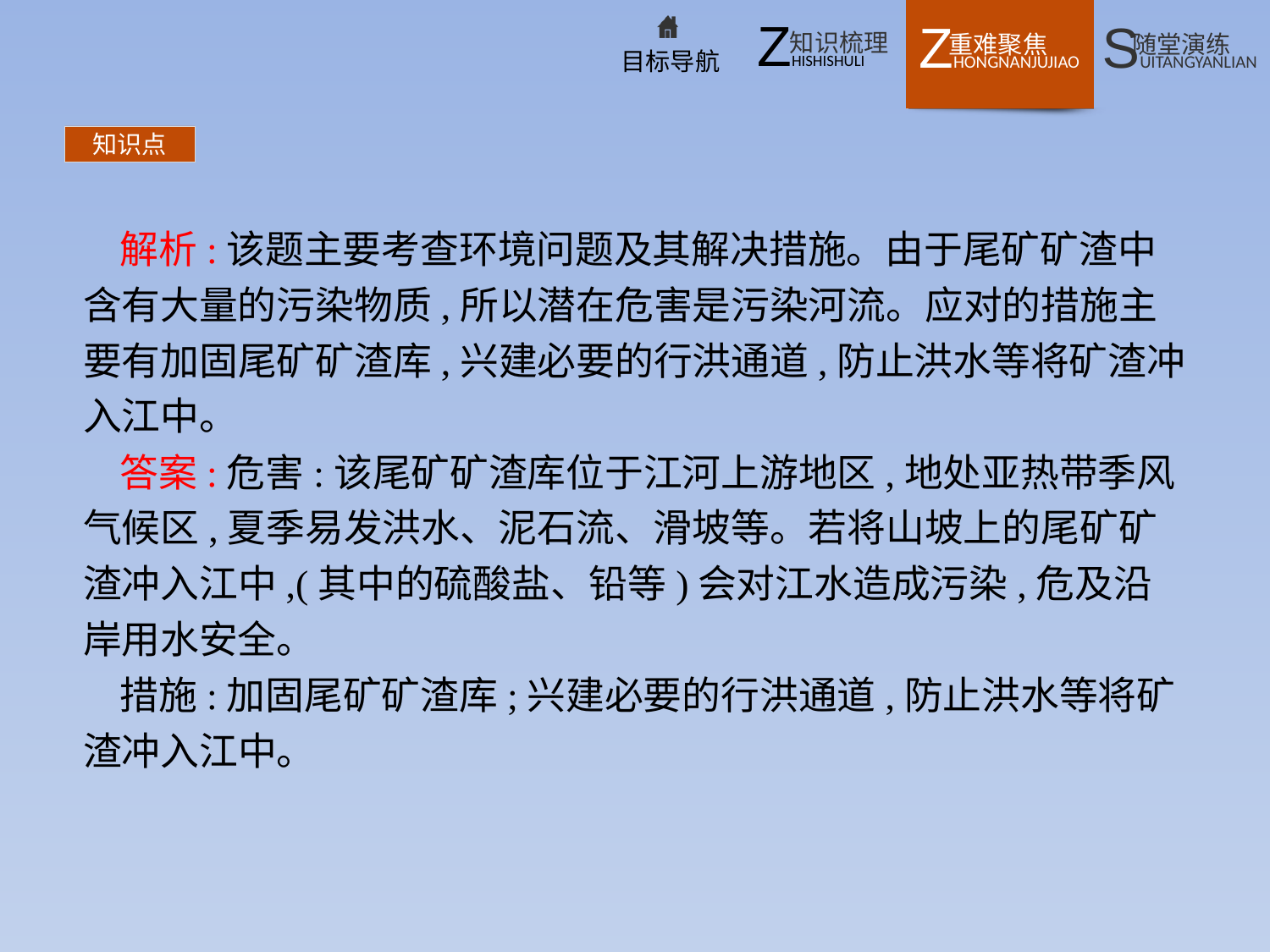

知识点
解析:该题主要考查环境问题及其解决措施。由于尾矿矿渣中含有大量的污染物质,所以潜在危害是污染河流。应对的措施主要有加固尾矿矿渣库,兴建必要的行洪通道,防止洪水等将矿渣冲入江中。
答案:危害:该尾矿矿渣库位于江河上游地区,地处亚热带季风气候区,夏季易发洪水、泥石流、滑坡等。若将山坡上的尾矿矿渣冲入江中,(其中的硫酸盐、铅等)会对江水造成污染,危及沿岸用水安全。
措施:加固尾矿矿渣库;兴建必要的行洪通道,防止洪水等将矿渣冲入江中。